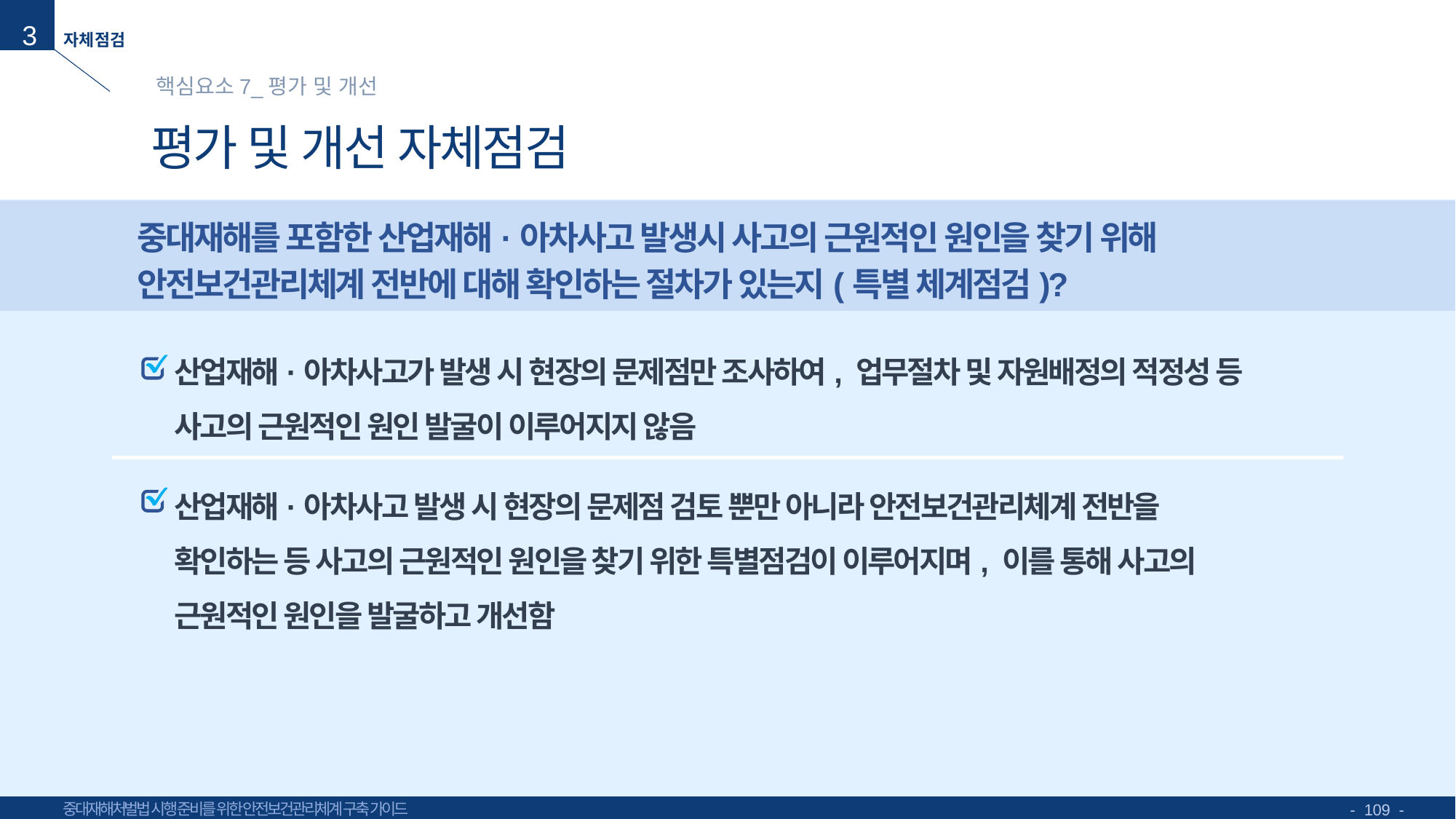

3
핵심요소7_평가 및 개선
# 평가 및 개선 자체점검

중대재해를 포함한 산업재해·아차사고 발생시 사고의 근원적인 원인을 찾기 위해
안전보건관리체계 전반에 대해 확인하는 절차가 있는지(특별 체계점검)?
산업재해·아차사고가 발생 시 현장의 문제점만 조사하여, 업무절차 및 자원배정의 적정성 등
사고의 근원적인 원인 발굴이 이루어지지 않음
산업재해·아차사고 발생 시 현장의 문제점 검토 뿐만 아니라 안전보건관리체계 전반을
확인하는 등 사고의 근원적인 원인을 찾기 위한 특별점검이 이루어지며, 이를 통해 사고의
근원적인 원인을 발굴하고 개선함

-  109  -